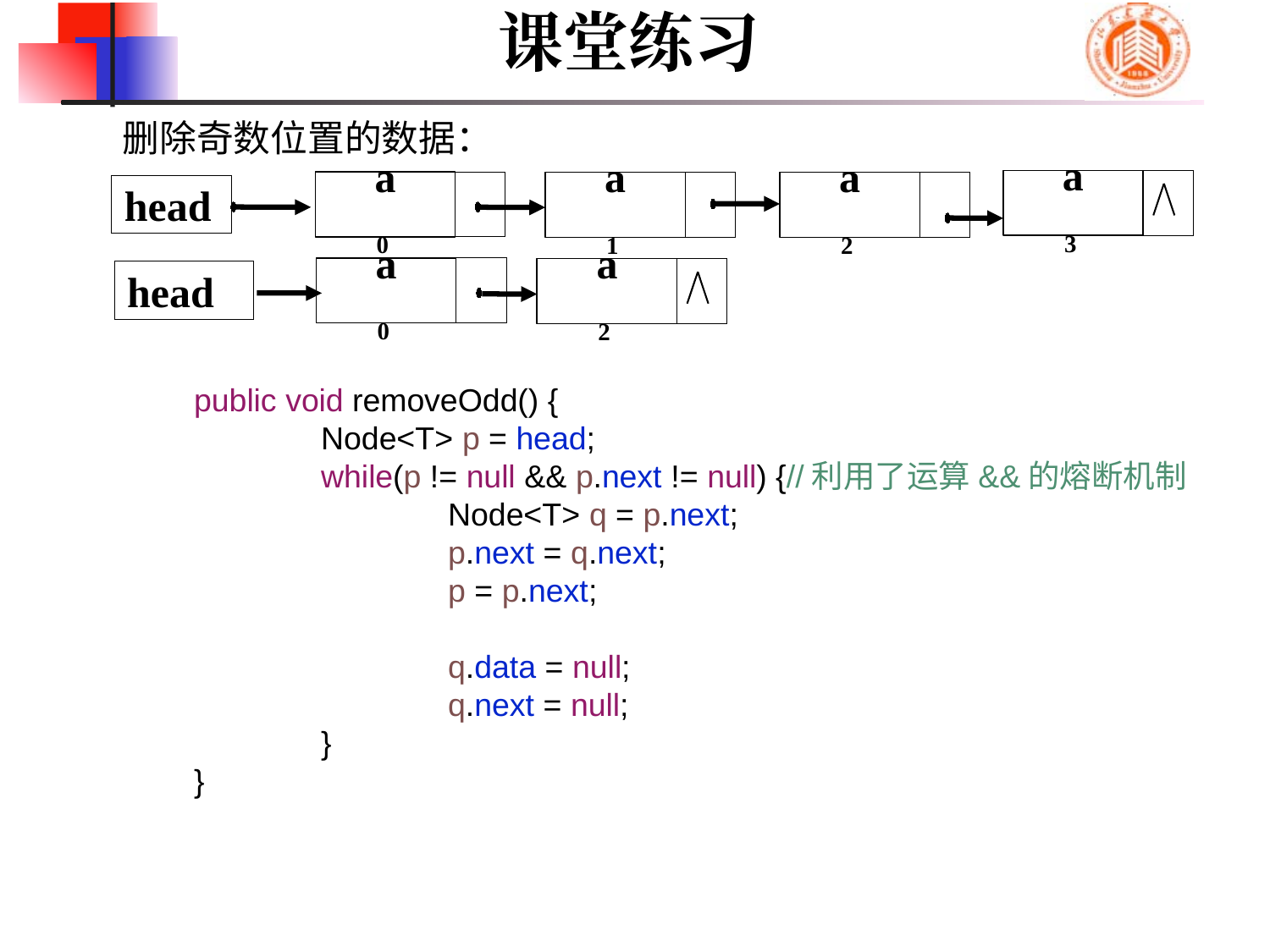

课堂练习
删除奇数位置的数据：
a3

a0

a1

a2

head

a0

a2

head

	public void removeOdd() {
		Node<T> p = head;
		while(p != null && p.next != null) {//利用了运算&&的熔断机制
			Node<T> q = p.next;
			p.next = q.next;
			p = p.next;

			q.data = null;
			q.next = null;
		}
	}